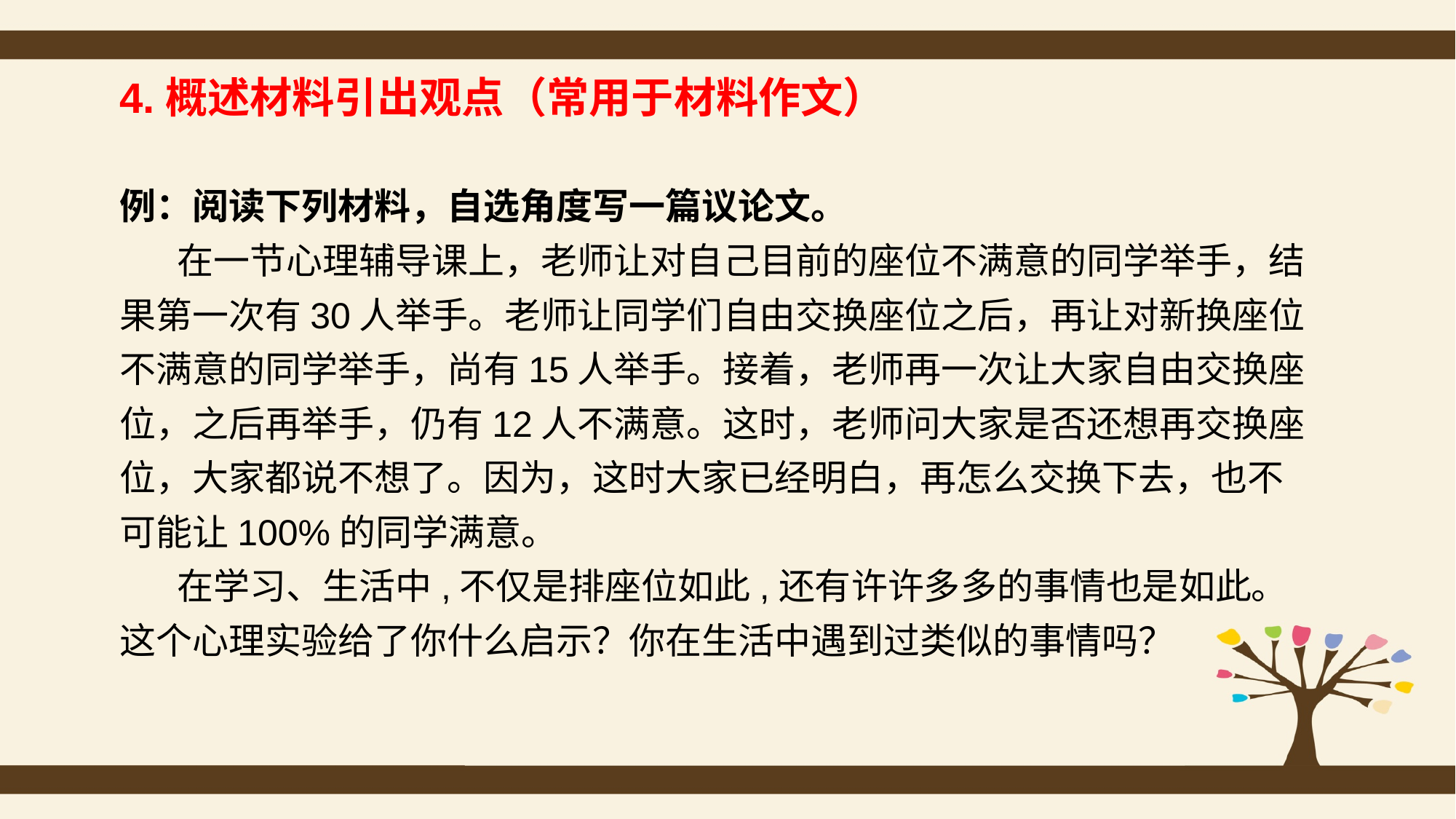

4.概述材料引出观点（常用于材料作文）

例：阅读下列材料，自选角度写一篇议论文。
      在一节心理辅导课上，老师让对自己目前的座位不满意的同学举手，结果第一次有30人举手。老师让同学们自由交换座位之后，再让对新换座位不满意的同学举手，尚有15人举手。接着，老师再一次让大家自由交换座位，之后再举手，仍有12人不满意。这时，老师问大家是否还想再交换座位，大家都说不想了。因为，这时大家已经明白，再怎么交换下去，也不可能让100%的同学满意。
      在学习、生活中,不仅是排座位如此,还有许许多多的事情也是如此。这个心理实验给了你什么启示？你在生活中遇到过类似的事情吗？